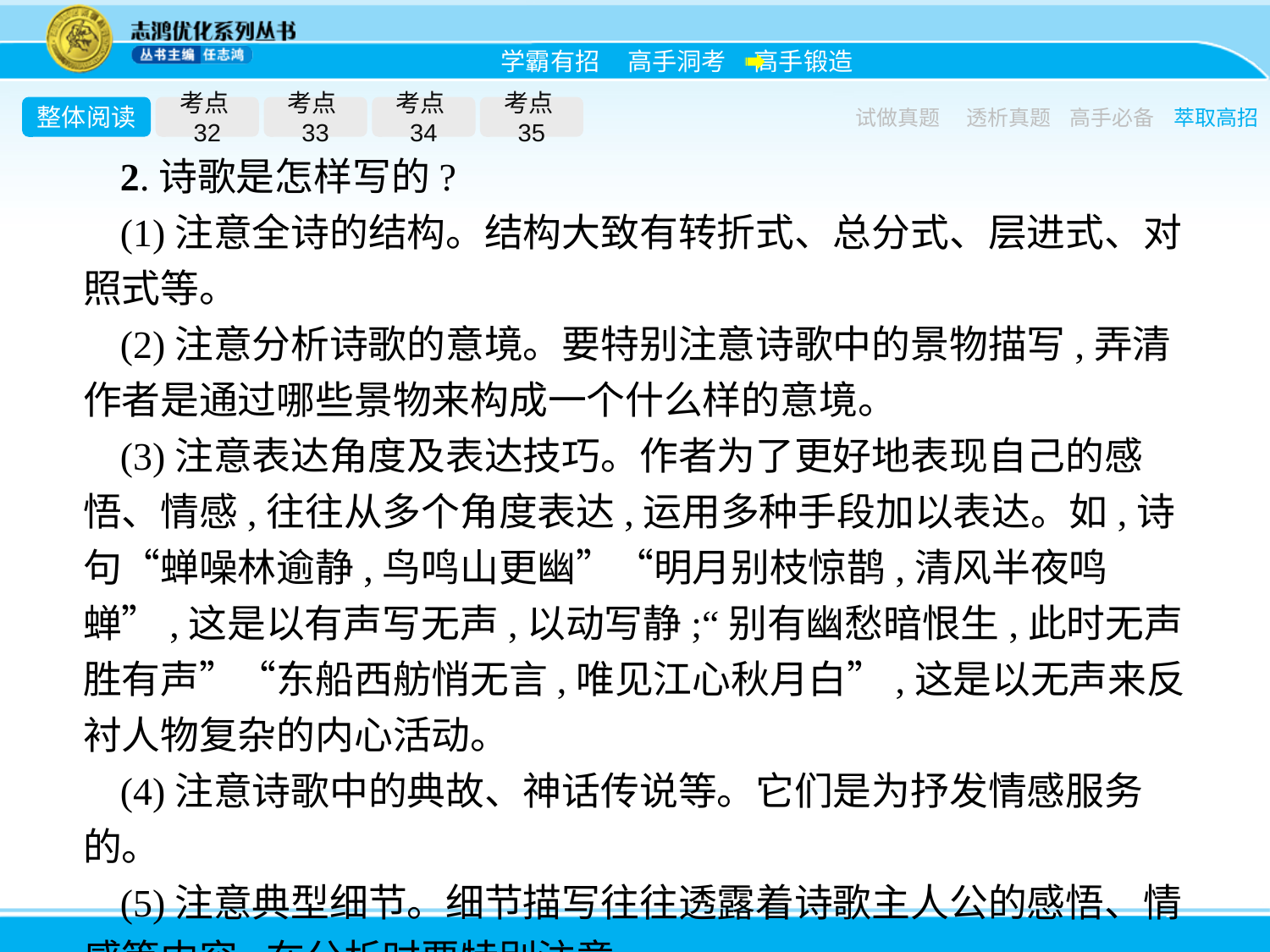

整体阅读
考点32
考点33
考点34
考点35
试做真题
透析真题
高手必备
萃取高招
2.诗歌是怎样写的?
(1)注意全诗的结构。结构大致有转折式、总分式、层进式、对照式等。
(2)注意分析诗歌的意境。要特别注意诗歌中的景物描写,弄清作者是通过哪些景物来构成一个什么样的意境。
(3)注意表达角度及表达技巧。作者为了更好地表现自己的感悟、情感,往往从多个角度表达,运用多种手段加以表达。如,诗句“蝉噪林逾静,鸟鸣山更幽”“明月别枝惊鹊,清风半夜鸣蝉”,这是以有声写无声,以动写静;“别有幽愁暗恨生,此时无声胜有声”“东船西舫悄无言,唯见江心秋月白”,这是以无声来反衬人物复杂的内心活动。
(4)注意诗歌中的典故、神话传说等。它们是为抒发情感服务的。
(5)注意典型细节。细节描写往往透露着诗歌主人公的感悟、情感等内容,在分析时要特别注意。